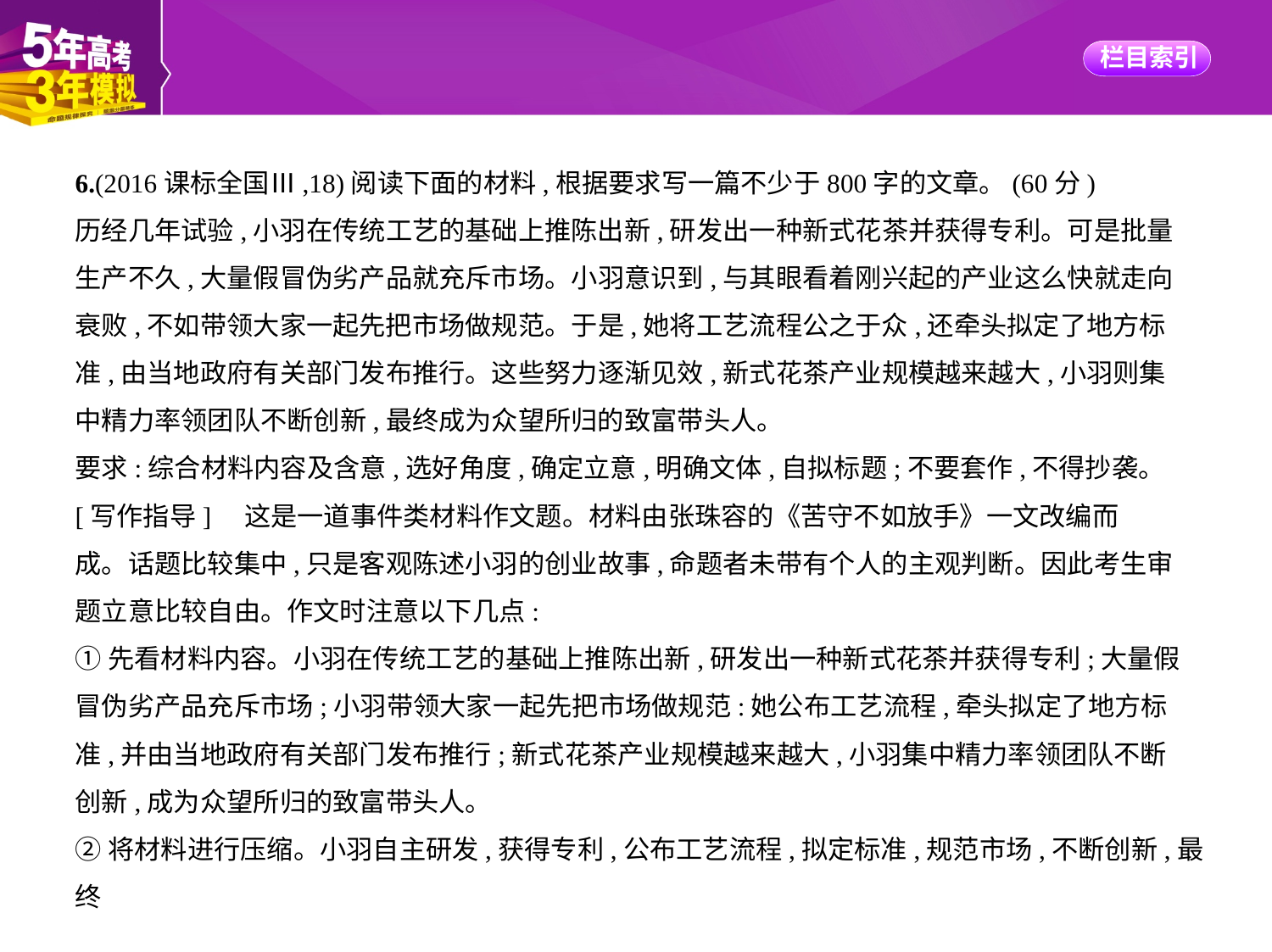

6.(2016课标全国Ⅲ,18)阅读下面的材料,根据要求写一篇不少于800字的文章。(60分)
历经几年试验,小羽在传统工艺的基础上推陈出新,研发出一种新式花茶并获得专利。可是批量
生产不久,大量假冒伪劣产品就充斥市场。小羽意识到,与其眼看着刚兴起的产业这么快就走向
衰败,不如带领大家一起先把市场做规范。于是,她将工艺流程公之于众,还牵头拟定了地方标
准,由当地政府有关部门发布推行。这些努力逐渐见效,新式花茶产业规模越来越大,小羽则集
中精力率领团队不断创新,最终成为众望所归的致富带头人。
要求:综合材料内容及含意,选好角度,确定立意,明确文体,自拟标题;不要套作,不得抄袭。
[写作指导]　这是一道事件类材料作文题。材料由张珠容的《苦守不如放手》一文改编而
成。话题比较集中,只是客观陈述小羽的创业故事,命题者未带有个人的主观判断。因此考生审
题立意比较自由。作文时注意以下几点:
①先看材料内容。小羽在传统工艺的基础上推陈出新,研发出一种新式花茶并获得专利;大量假
冒伪劣产品充斥市场;小羽带领大家一起先把市场做规范:她公布工艺流程,牵头拟定了地方标
准,并由当地政府有关部门发布推行;新式花茶产业规模越来越大,小羽集中精力率领团队不断
创新,成为众望所归的致富带头人。
②将材料进行压缩。小羽自主研发,获得专利,公布工艺流程,拟定标准,规范市场,不断创新,最终